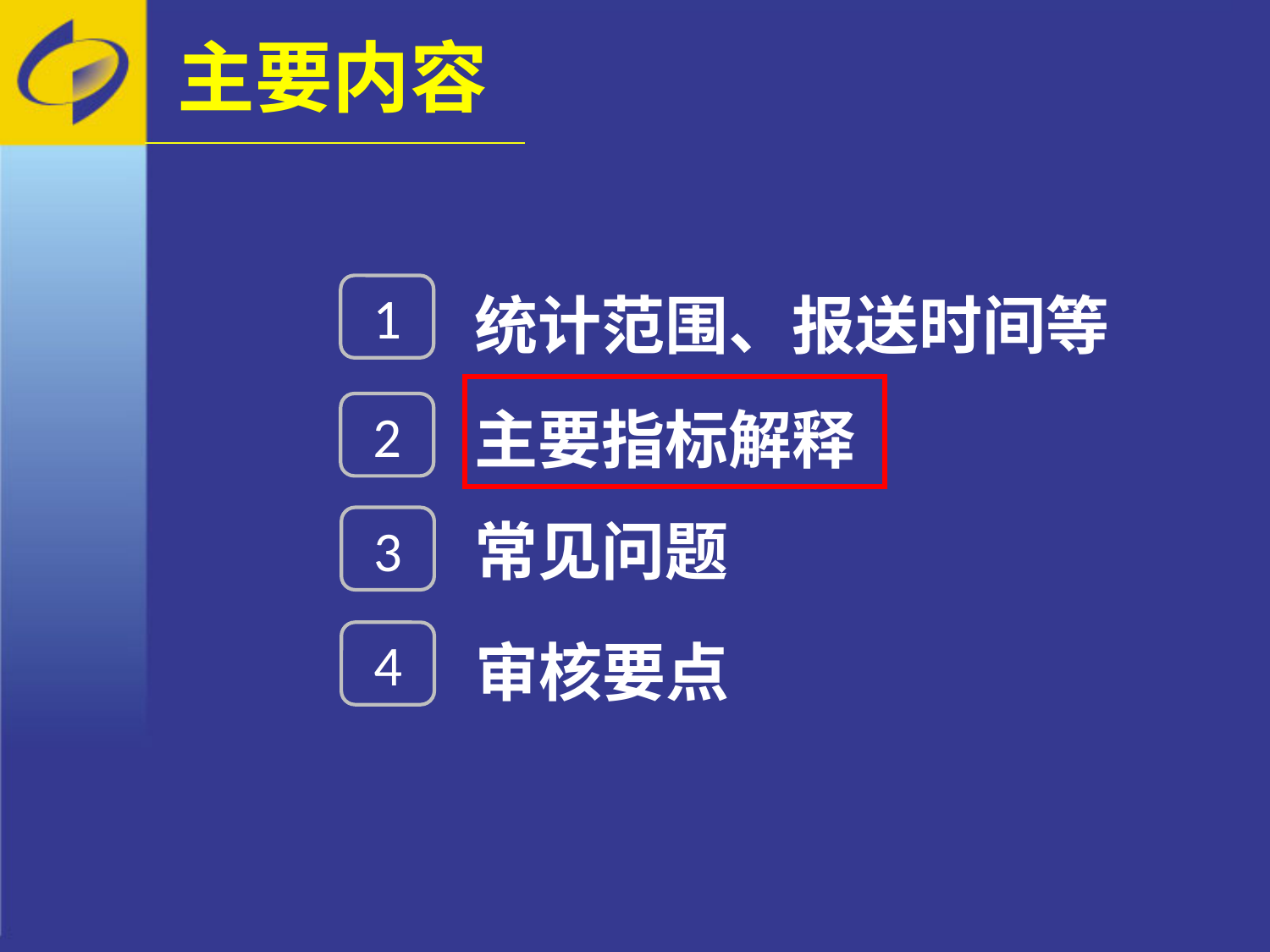

主要内容
1
统计范围、报送时间等

2
主要指标解释
常见问题
3
4
审核要点